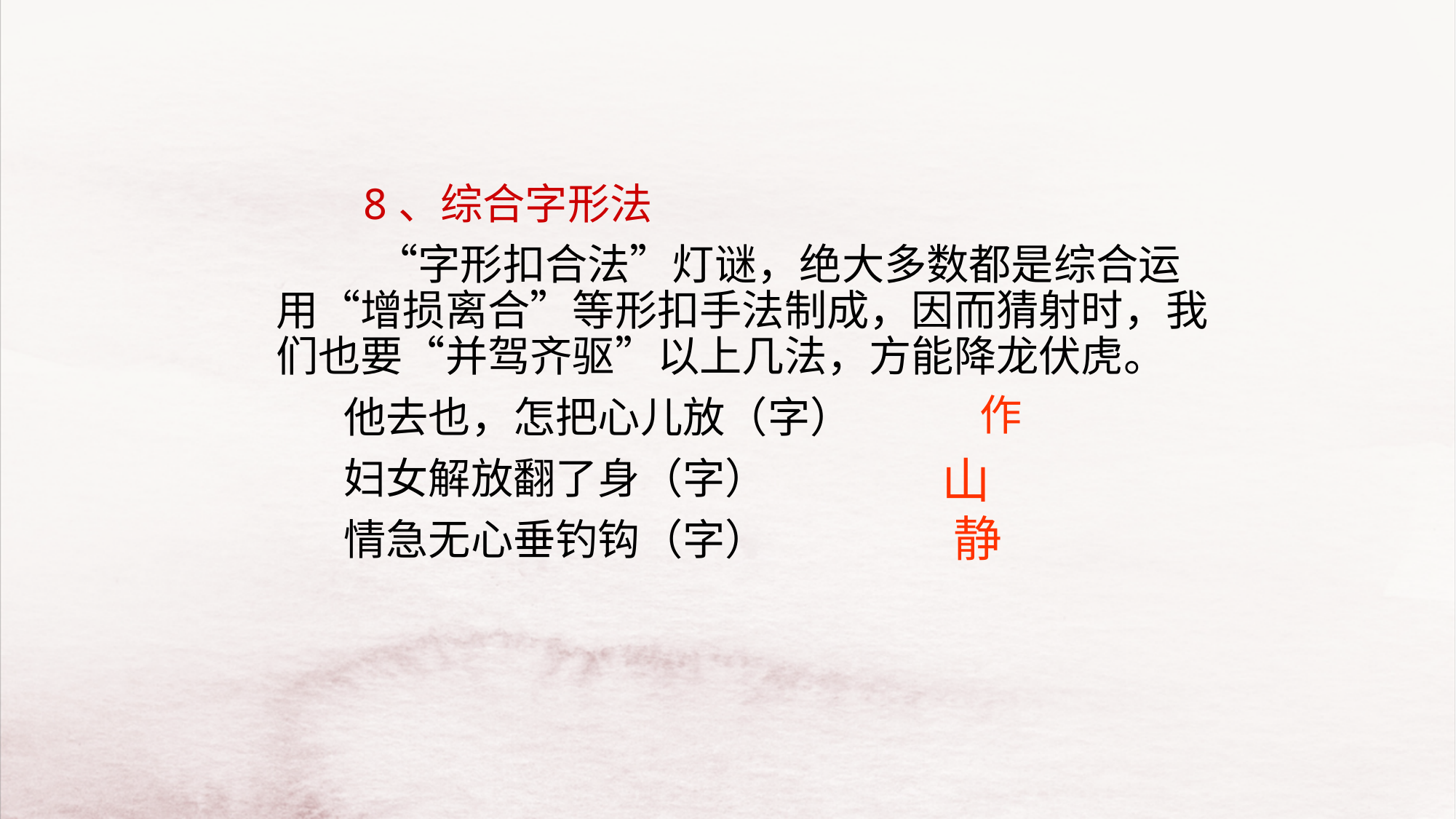

8、综合字形法
　　　“字形扣合法”灯谜，绝大多数都是综合运用“增损离合”等形扣手法制成，因而猜射时，我们也要“并驾齐驱”以上几法，方能降龙伏虎。
         他去也，怎把心儿放（字）
         妇女解放翻了身（字）
         情急无心垂钓钩（字）

作
山

静